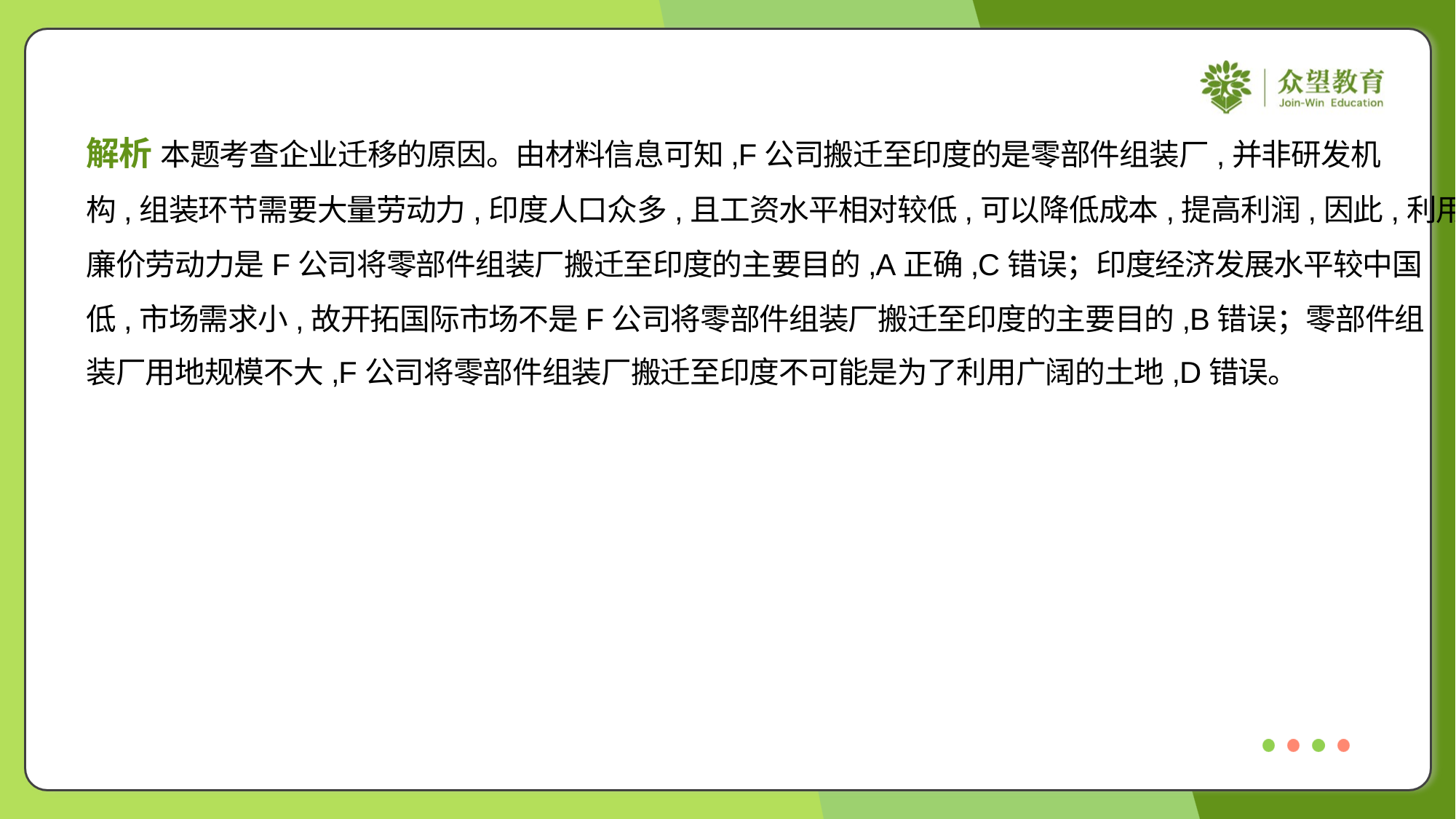

解析 本题考查企业迁移的原因。由材料信息可知,F公司搬迁至印度的是零部件组装厂,并非研发机
构,组装环节需要大量劳动力,印度人口众多,且工资水平相对较低,可以降低成本,提高利润,因此,利用
廉价劳动力是F公司将零部件组装厂搬迁至印度的主要目的,A正确,C错误；印度经济发展水平较中国
低,市场需求小,故开拓国际市场不是F公司将零部件组装厂搬迁至印度的主要目的,B错误；零部件组
装厂用地规模不大,F公司将零部件组装厂搬迁至印度不可能是为了利用广阔的土地,D错误。